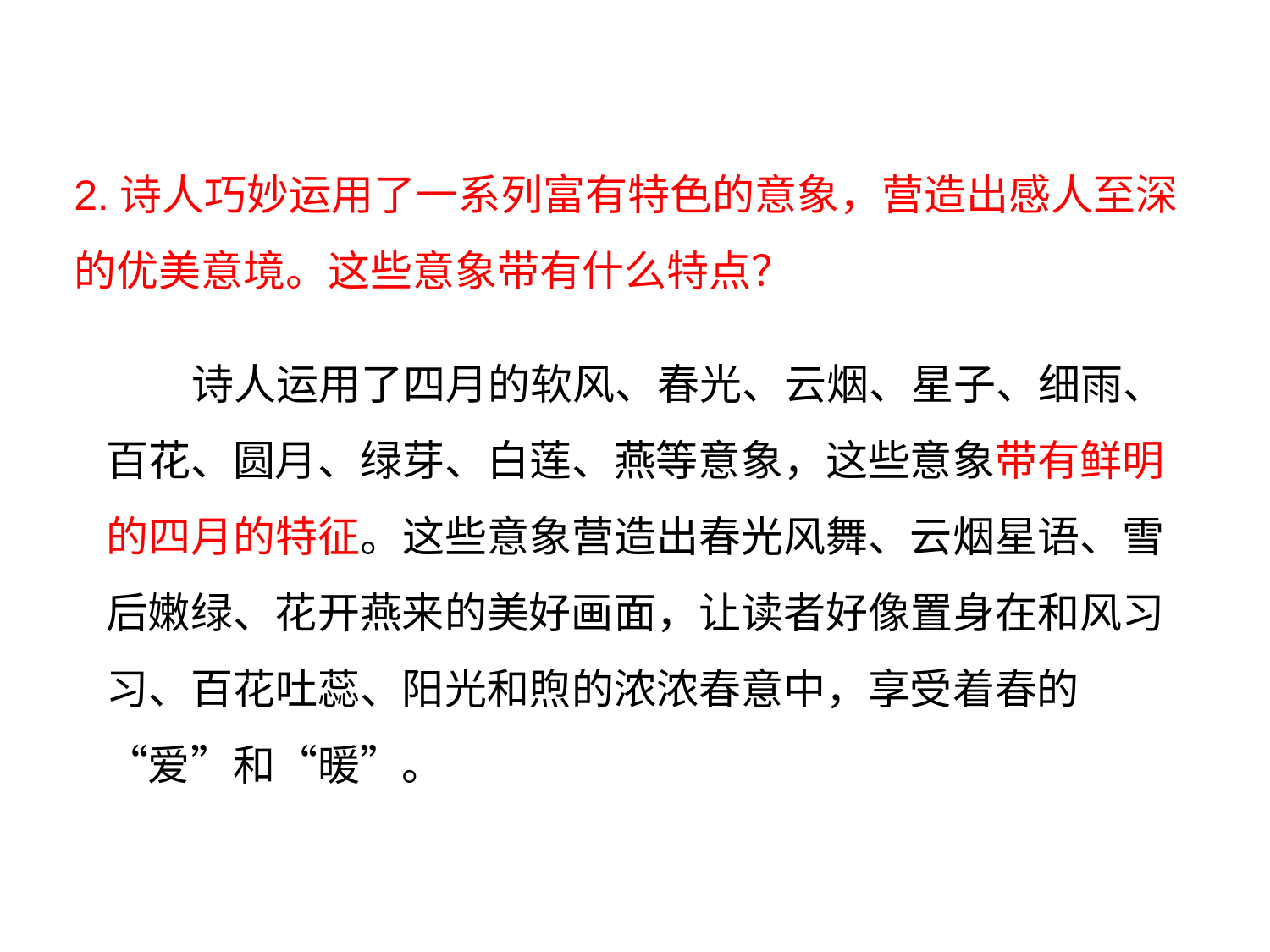

2.诗人巧妙运用了一系列富有特色的意象，营造出感人至深的优美意境。这些意象带有什么特点？
        诗人运用了四月的软风、春光、云烟、星子、细雨、百花、圆月、绿芽、白莲、燕等意象，这些意象带有鲜明的四月的特征。这些意象营造出春光风舞、云烟星语、雪后嫩绿、花开燕来的美好画面，让读者好像置身在和风习习、百花吐蕊、阳光和煦的浓浓春意中，享受着春的“爱”和“暖”。